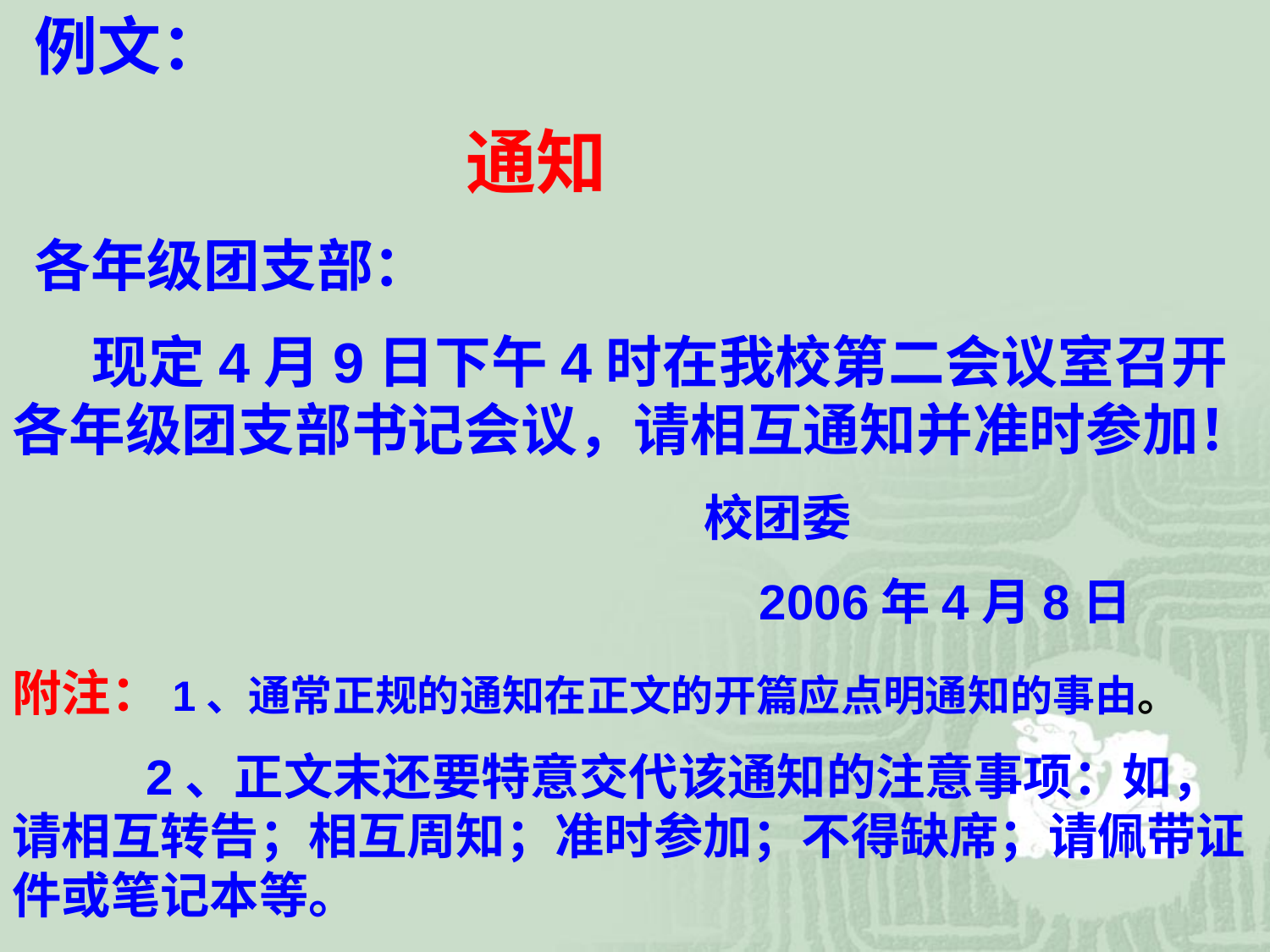

例文：
                                                              通知
  各年级团支部：
          现定4月9日下午4时在我校第二会议室召开各年级团支部书记会议，请相互通知并准时参加！
                                                                                               校团委
                                                                                    2006年4月8日
附注：1、通常正规的通知在正文的开篇应点明通知的事由。
               2、正文末还要特意交代该通知的注意事项：如，请相互转告；相互周知；准时参加；不得缺席；请佩带证件或笔记本等。